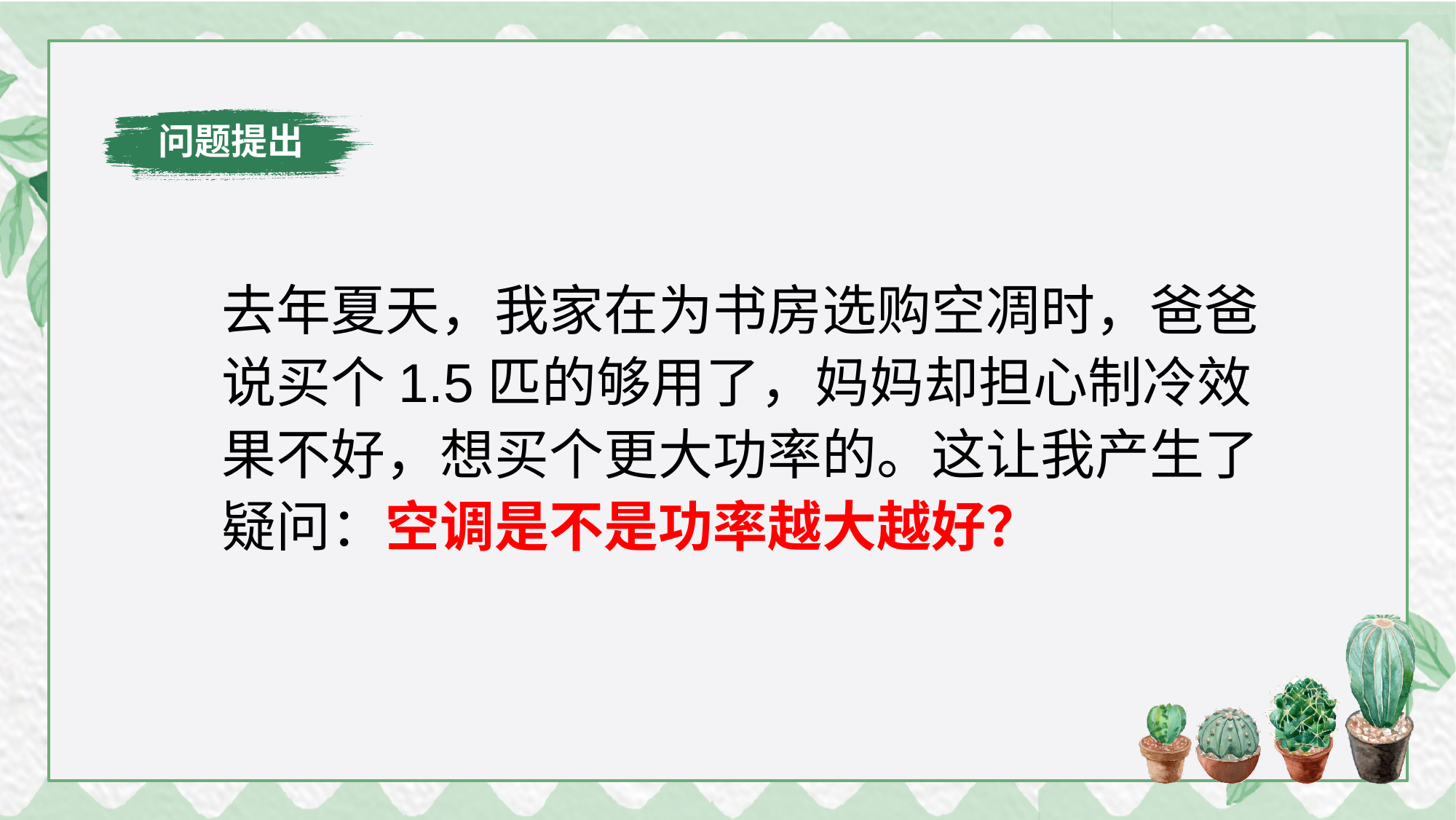

问题提出
去年夏天，我家在为书房选购空凋时，爸爸说买个1.5匹的够用了，妈妈却担心制冷效果不好，想买个更大功率的。这让我产生了疑问：空调是不是功率越大越好？